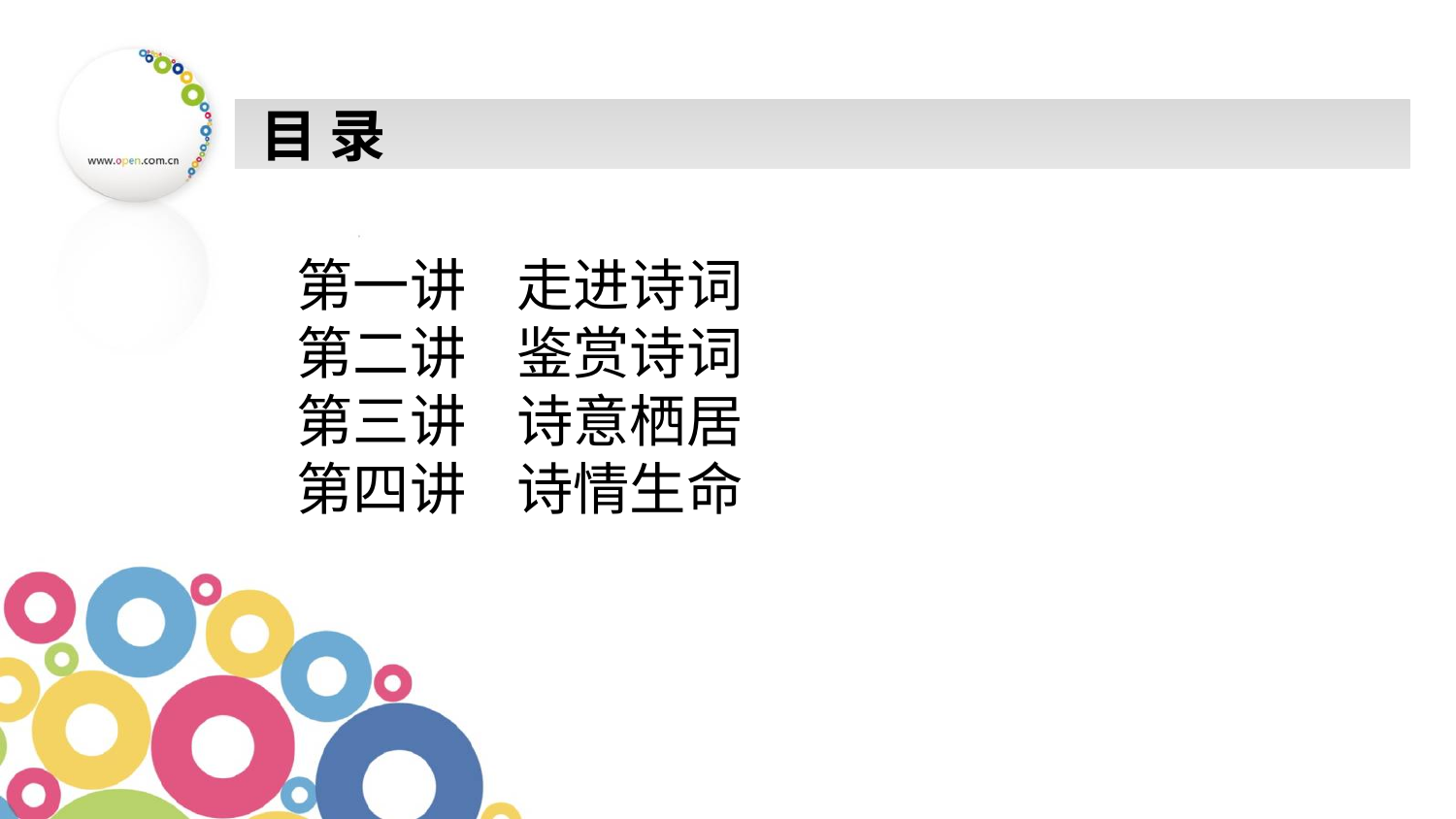

# 目 录
第一讲    走进诗词
第二讲    鉴赏诗词
第三讲    诗意栖居
第四讲    诗情生命